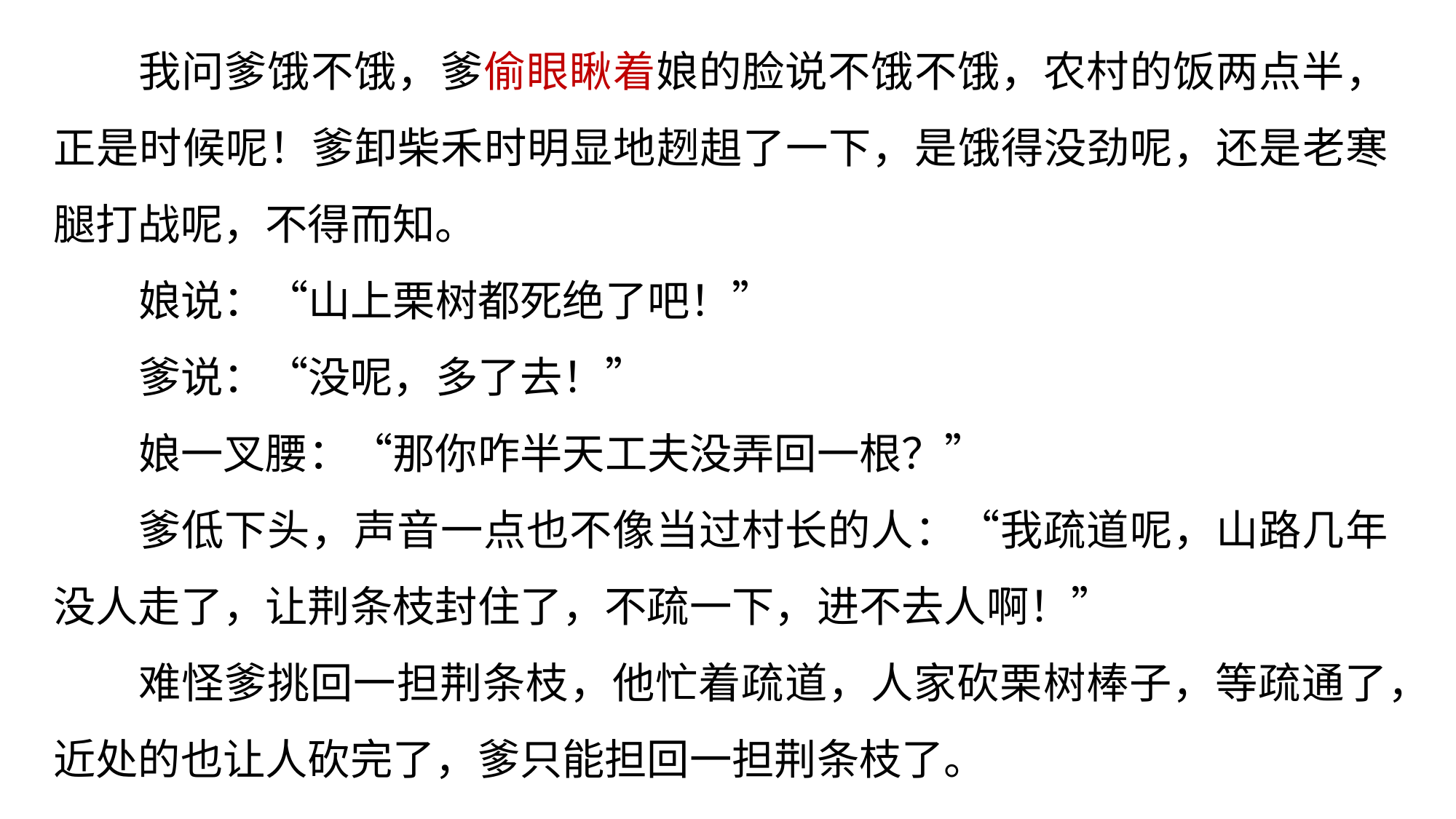

我问爹饿不饿，爹偷眼瞅着娘的脸说不饿不饿，农村的饭两点半，正是时候呢！爹卸柴禾时明显地趔趄了一下，是饿得没劲呢，还是老寒腿打战呢，不得而知。
娘说：“山上栗树都死绝了吧！”
爹说：“没呢，多了去！”
娘一叉腰：“那你咋半天工夫没弄回一根？”
爹低下头，声音一点也不像当过村长的人：“我疏道呢，山路几年没人走了，让荆条枝封住了，不疏一下，进不去人啊！”
难怪爹挑回一担荆条枝，他忙着疏道，人家砍栗树棒子，等疏通了，近处的也让人砍完了，爹只能担回一担荆条枝了。